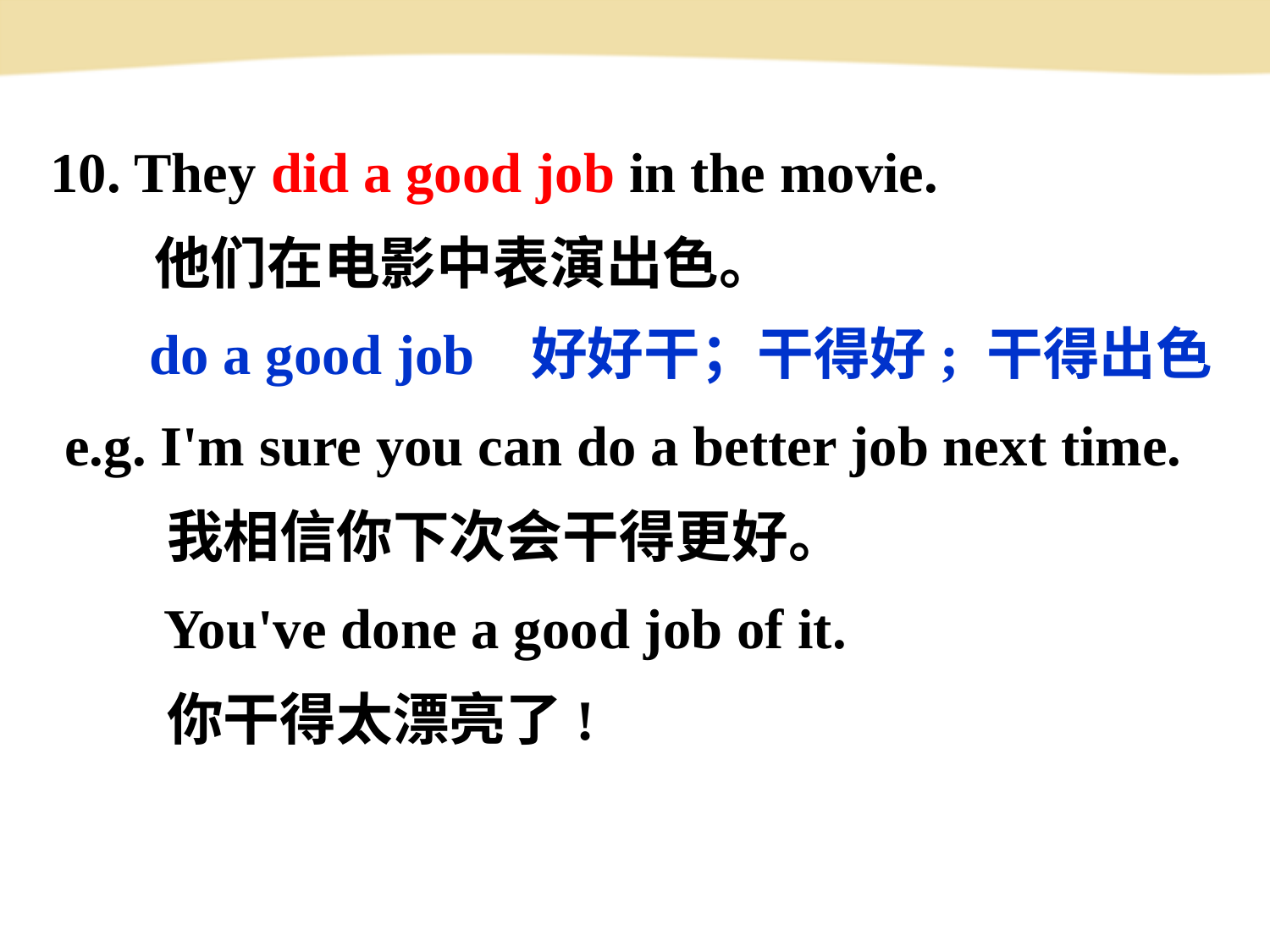

10. They did a good job in the movie.
       他们在电影中表演出色。
       do a good job   好好干；干得好; 干得出色
 e.g. I'm sure you can do a better job next time.
        我相信你下次会干得更好。
        You've done a good job of it.
        你干得太漂亮了!